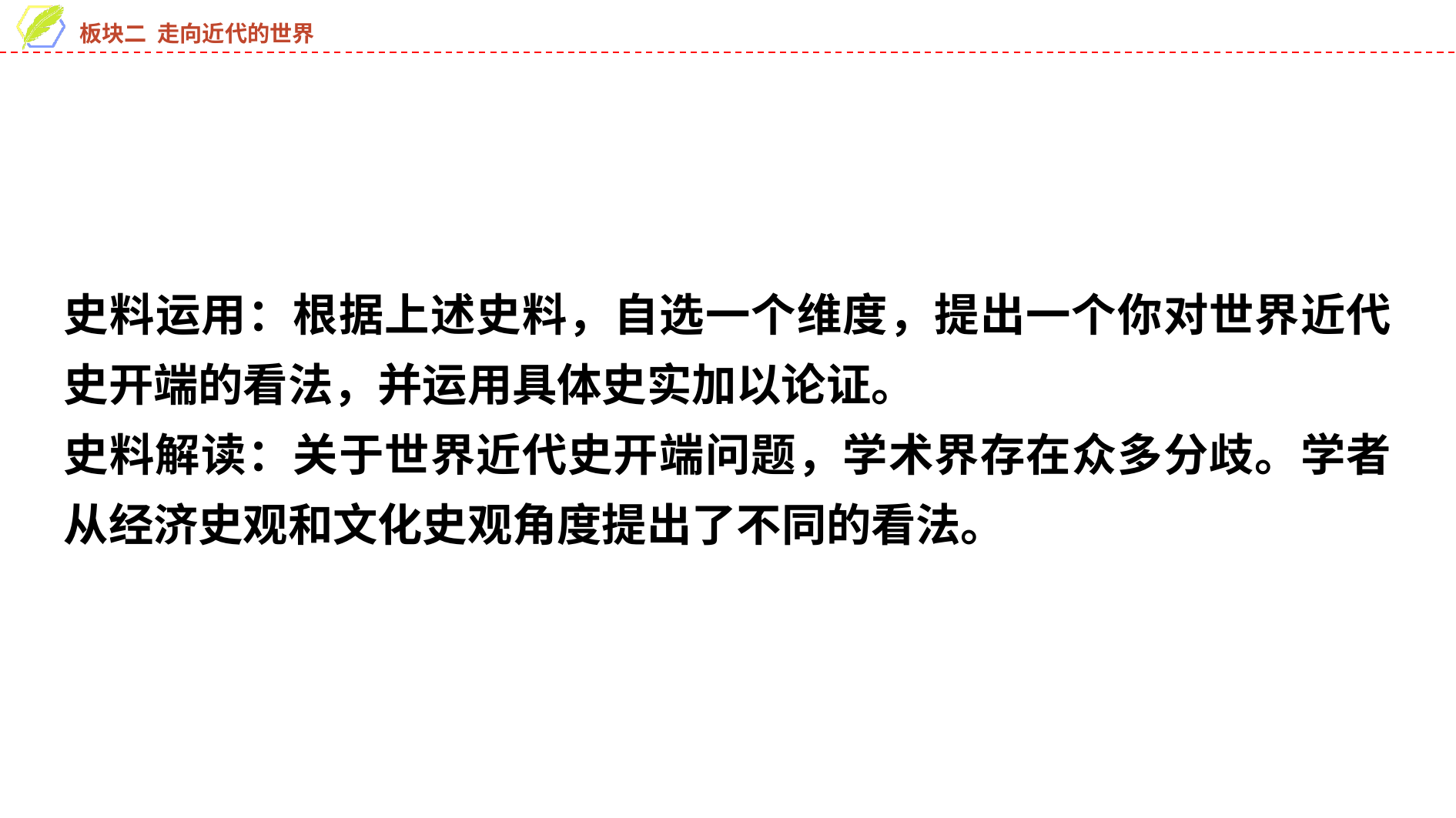

史料运用：根据上述史料，自选一个维度，提出一个你对世界近代史开端的看法，并运用具体史实加以论证。
史料解读：关于世界近代史开端问题，学术界存在众多分歧。学者从经济史观和文化史观角度提出了不同的看法。